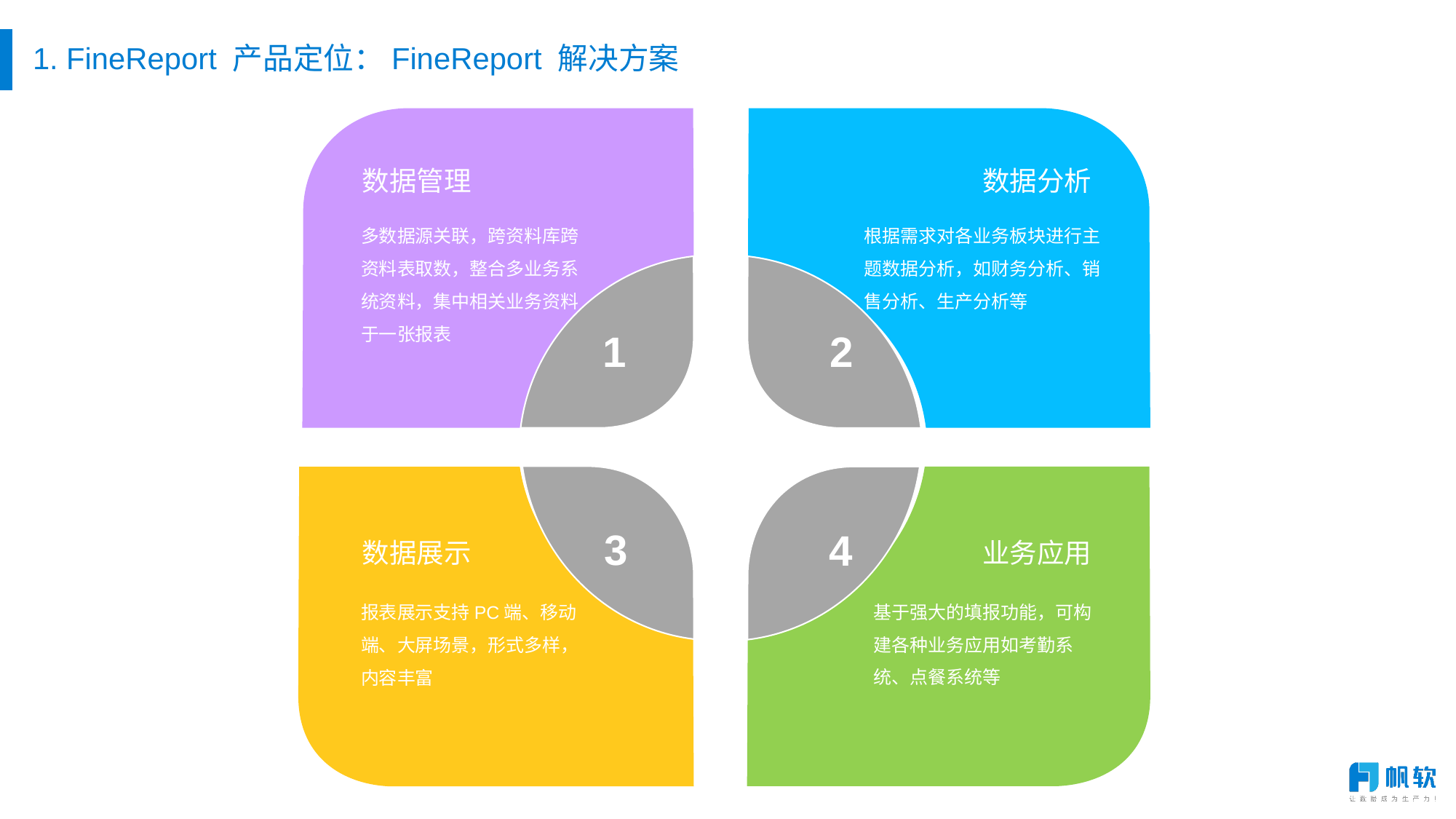

# 1. FineReport 产品定位：FineReport 解决方案

数据管理
数据分析
多数据源关联，跨资料库跨资料表取数，整合多业务系统资料，集中相关业务资料于一张报表
根据需求对各业务板块进行主题数据分析，如财务分析、销售分析、生产分析等
1
2
3

4

数据展示
业务应用
基于强大的填报功能，可构建各种业务应用如考勤系统、点餐系统等
报表展示支持PC端、移动端、大屏场景，形式多样，内容丰富